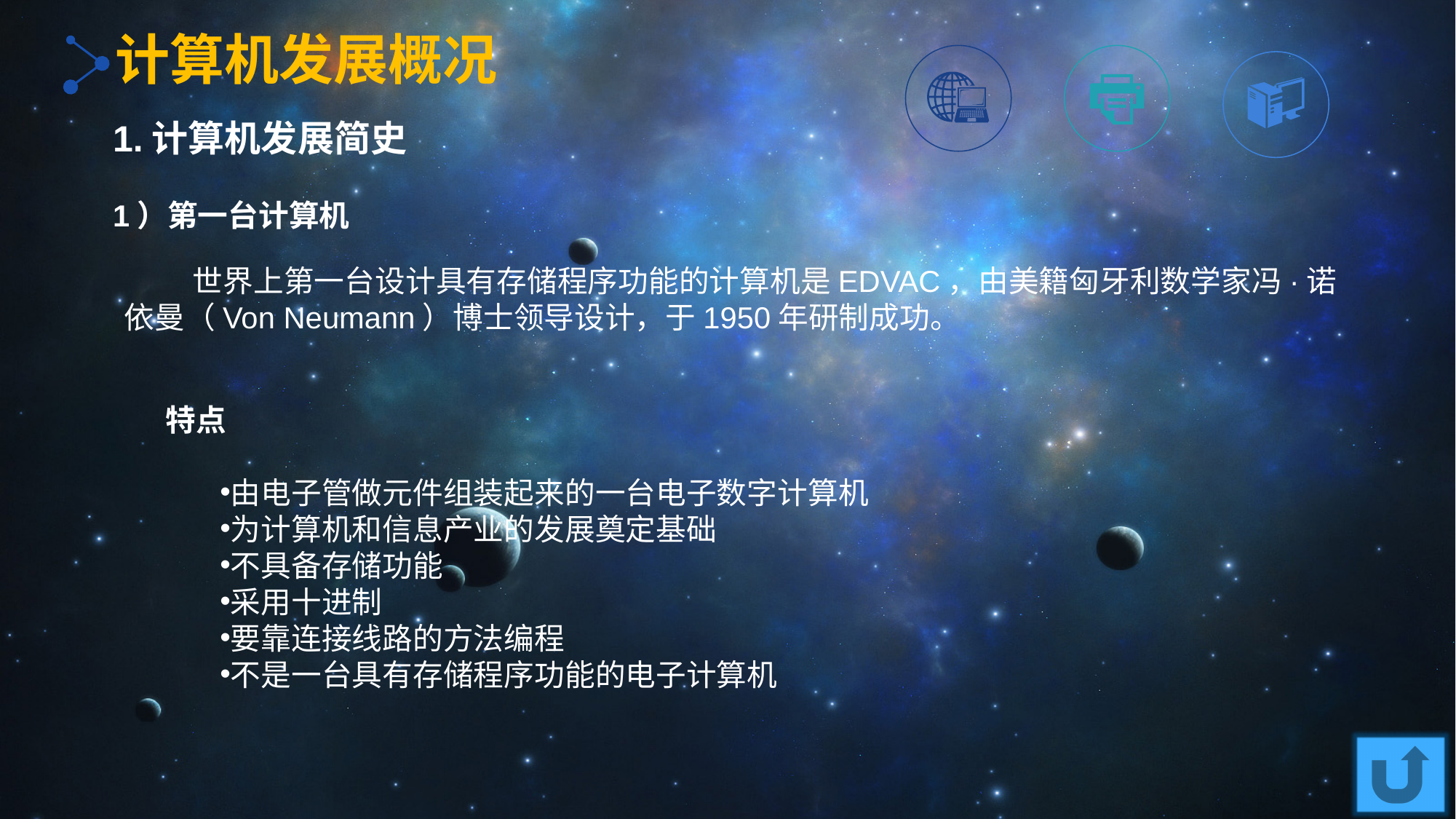

计算机发展概况

1.计算机发展简史
1）第一台计算机
 世界上第一台设计具有存储程序功能的计算机是EDVAC，由美籍匈牙利数学家冯·诺依曼（Von Neumann）博士领导设计，于1950年研制成功。

特点

由电子管做元件组装起来的一台电子数字计算机
为计算机和信息产业的发展奠定基础
不具备存储功能
采用十进制
要靠连接线路的方法编程
不是一台具有存储程序功能的电子计算机